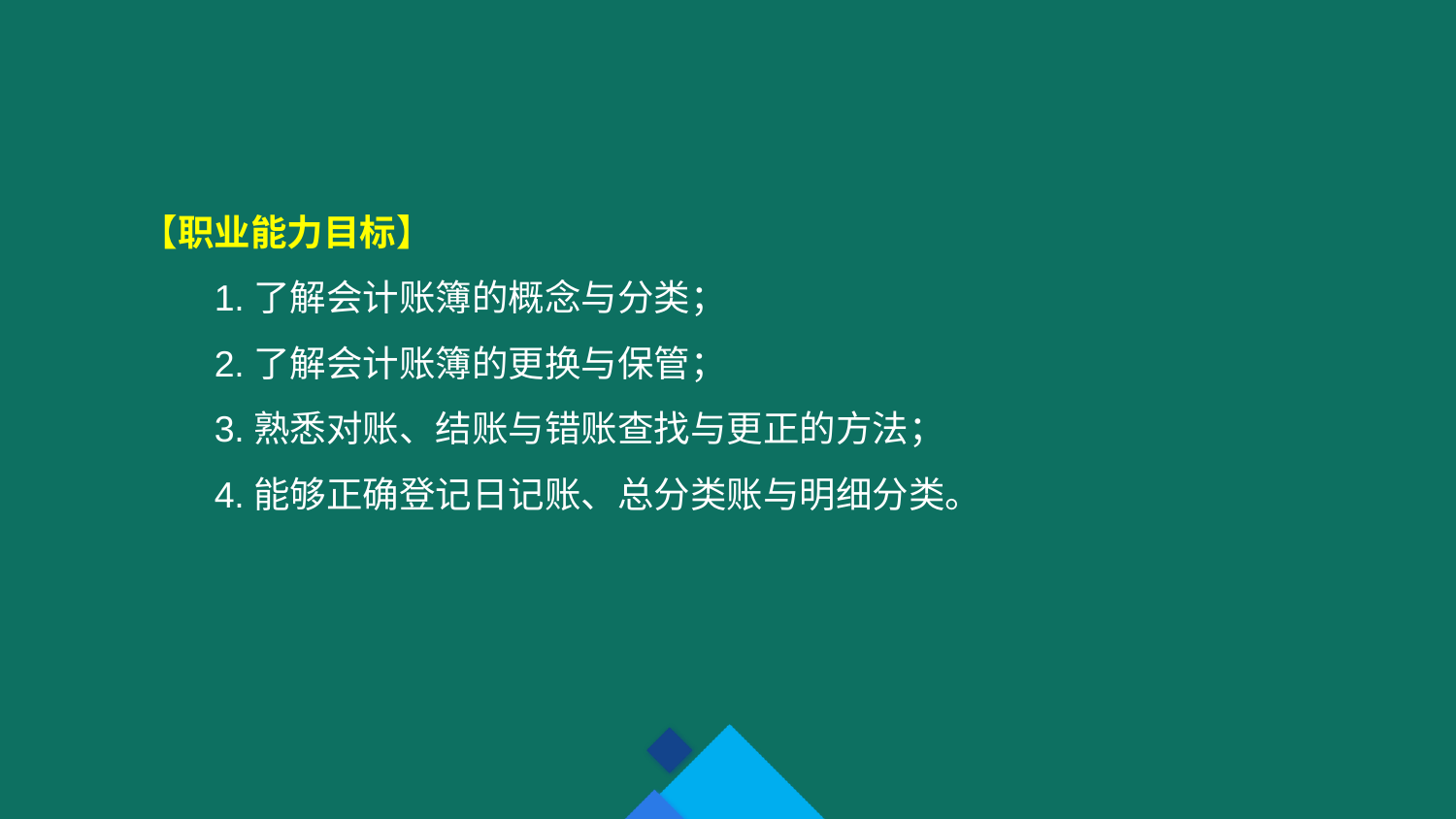

【职业能力目标】
1.了解会计账簿的概念与分类；
2.了解会计账簿的更换与保管；
3.熟悉对账、结账与错账查找与更正的方法；
4.能够正确登记日记账、总分类账与明细分类。